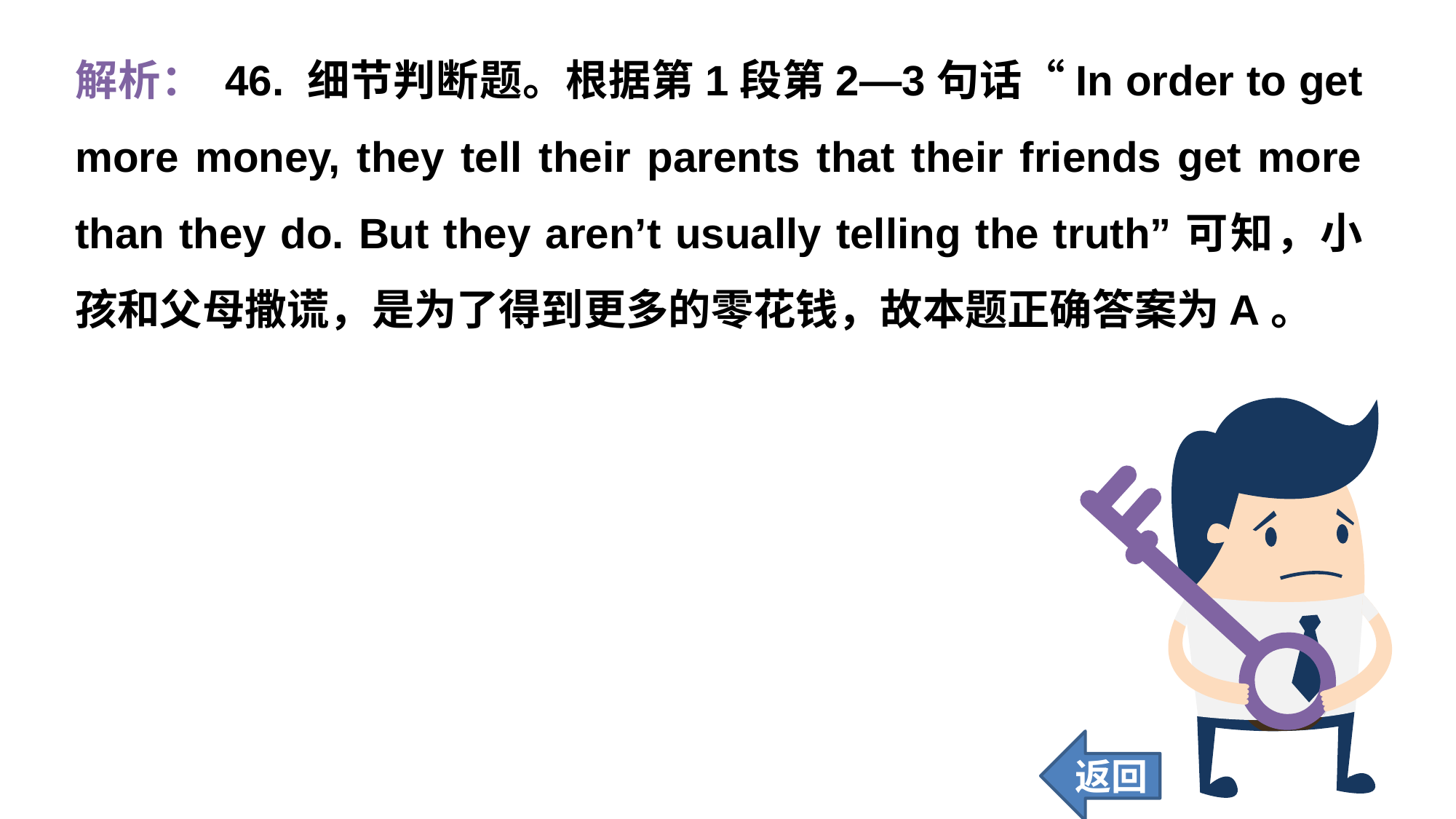

解析： 46. 细节判断题。根据第1段第2—3句话“In order to get more money, they tell their parents that their friends get more than they do. But they aren’t usually telling the truth”可知，小孩和父母撒谎，是为了得到更多的零花钱，故本题正确答案为A。

返回
424